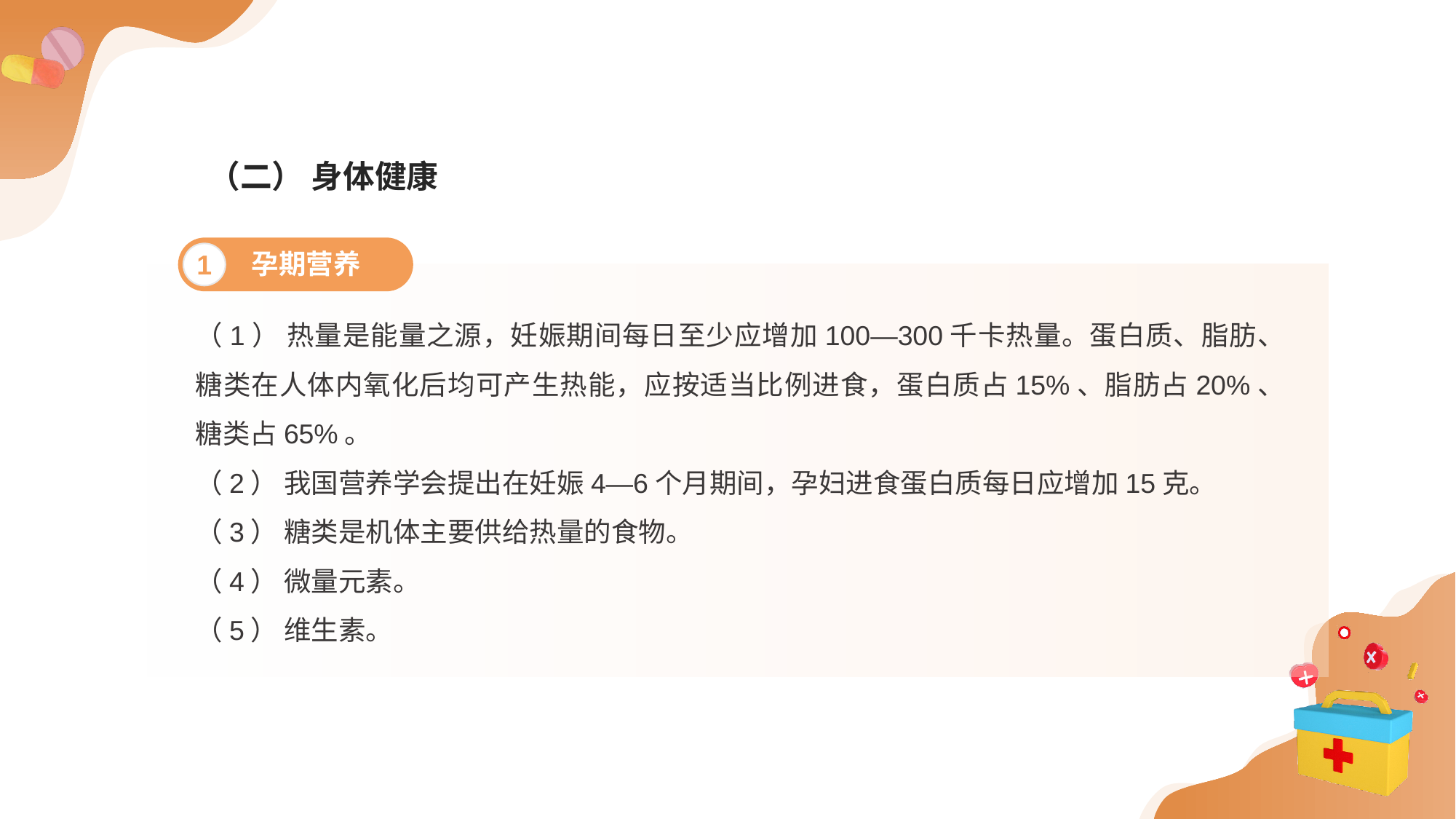

（二） 身体健康

孕期营养

1

（1） 热量是能量之源，妊娠期间每日至少应增加100—300千卡热量。蛋白质、脂肪、糖类在人体内氧化后均可产生热能，应按适当比例进食，蛋白质占15%、脂肪占20%、糖类占65%。
（2） 我国营养学会提出在妊娠4—6个月期间，孕妇进食蛋白质每日应增加15克。
（3） 糖类是机体主要供给热量的食物。
（4） 微量元素。
（5） 维生素。